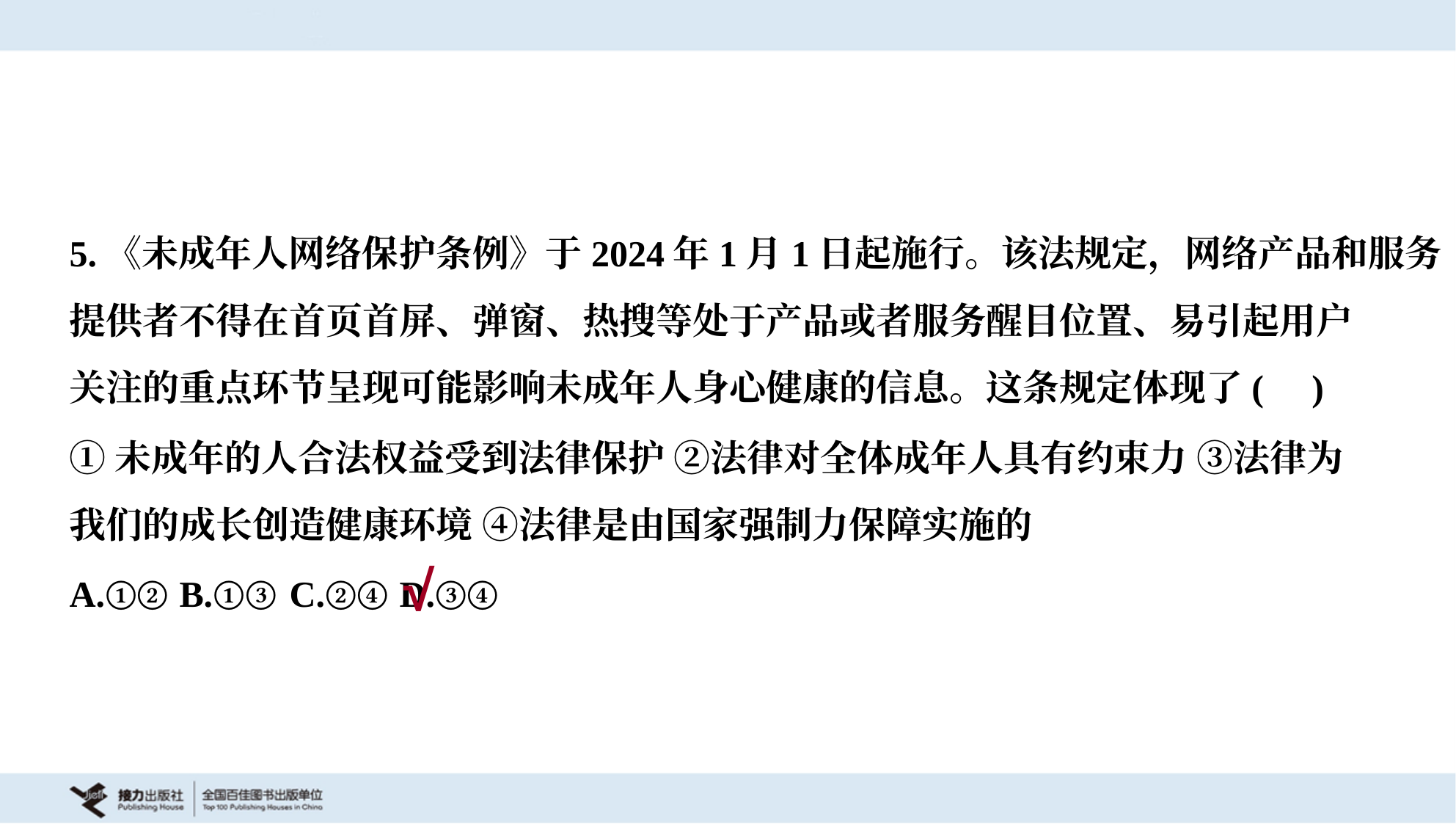

5.《未成年人网络保护条例》于2024年1月1日起施行。该法规定，网络产品和服务
提供者不得在首页首屏、弹窗、热搜等处于产品或者服务醒目位置、易引起用户
关注的重点环节呈现可能影响未成年人身心健康的信息。这条规定体现了(     )
①未成年的人合法权益受到法律保护 ②法律对全体成年人具有约束力 ③法律为
我们的成长创造健康环境 ④法律是由国家强制力保障实施的
A.①②	B.①③	C.②④	D.③④
√